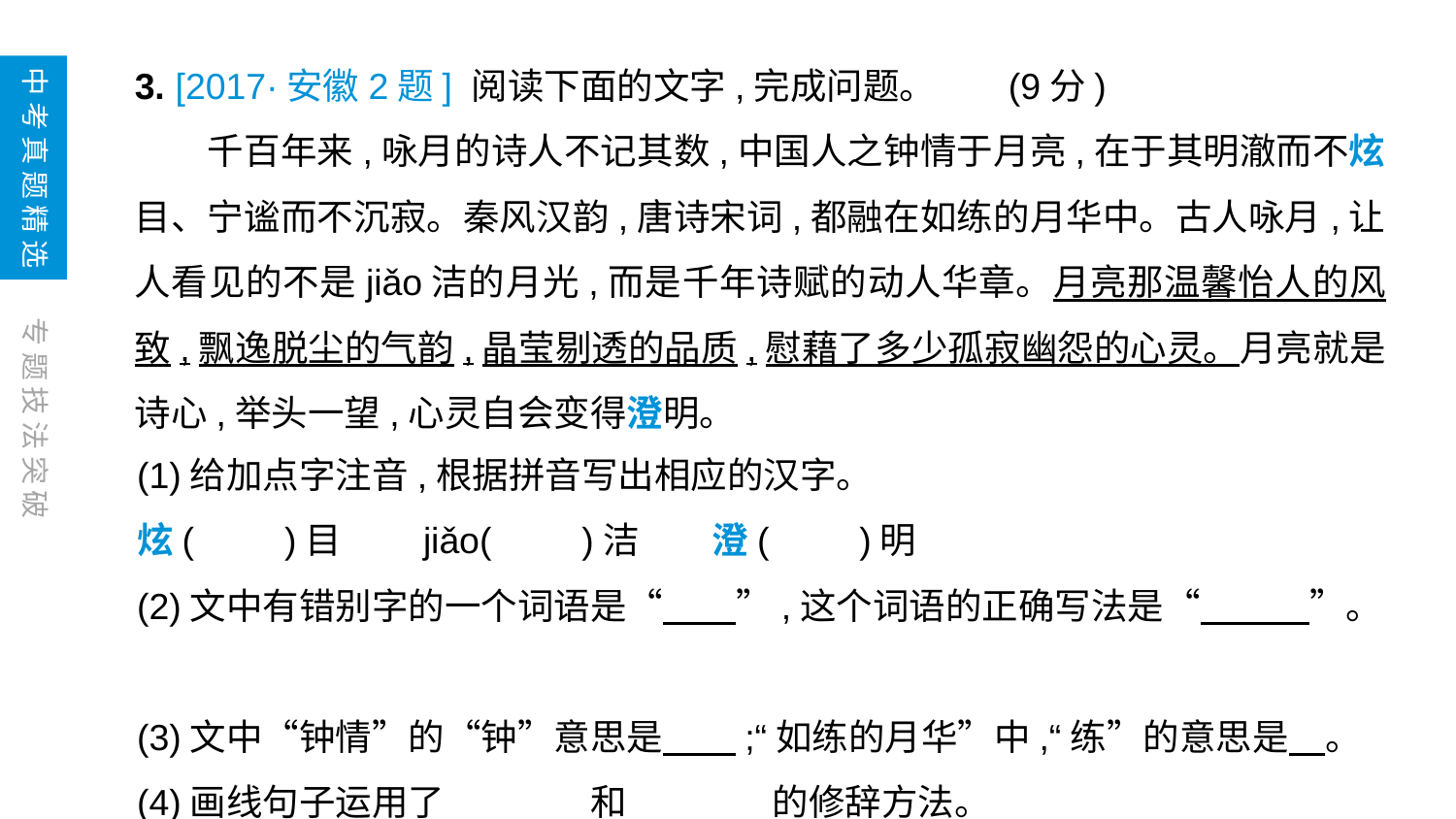

3. [2017·安徽2题] 阅读下面的文字,完成问题。	(9分)
　　千百年来,咏月的诗人不记其数,中国人之钟情于月亮,在于其明澈而不炫目、宁谧而不沉寂。秦风汉韵,唐诗宋词,都融在如练的月华中。古人咏月,让人看见的不是jiǎo洁的月光,而是千年诗赋的动人华章。月亮那温馨怡人的风致,飘逸脱尘的气韵,晶莹剔透的品质,慰藉了多少孤寂幽怨的心灵。月亮就是诗心,举头一望,心灵自会变得澄明。

中考真题精选
专题技法突破
(1)给加点字注音,根据拼音写出相应的汉字。
炫(　　)目　　jiǎo(　　)洁　　澄(　　)明
(2)文中有错别字的一个词语是“　　”,这个词语的正确写法是“　　　”。
(3)文中“钟情”的“钟”意思是　　;“如练的月华”中,“练”的意思是　。
(4)画线句子运用了　　　　和　　　　的修辞方法。